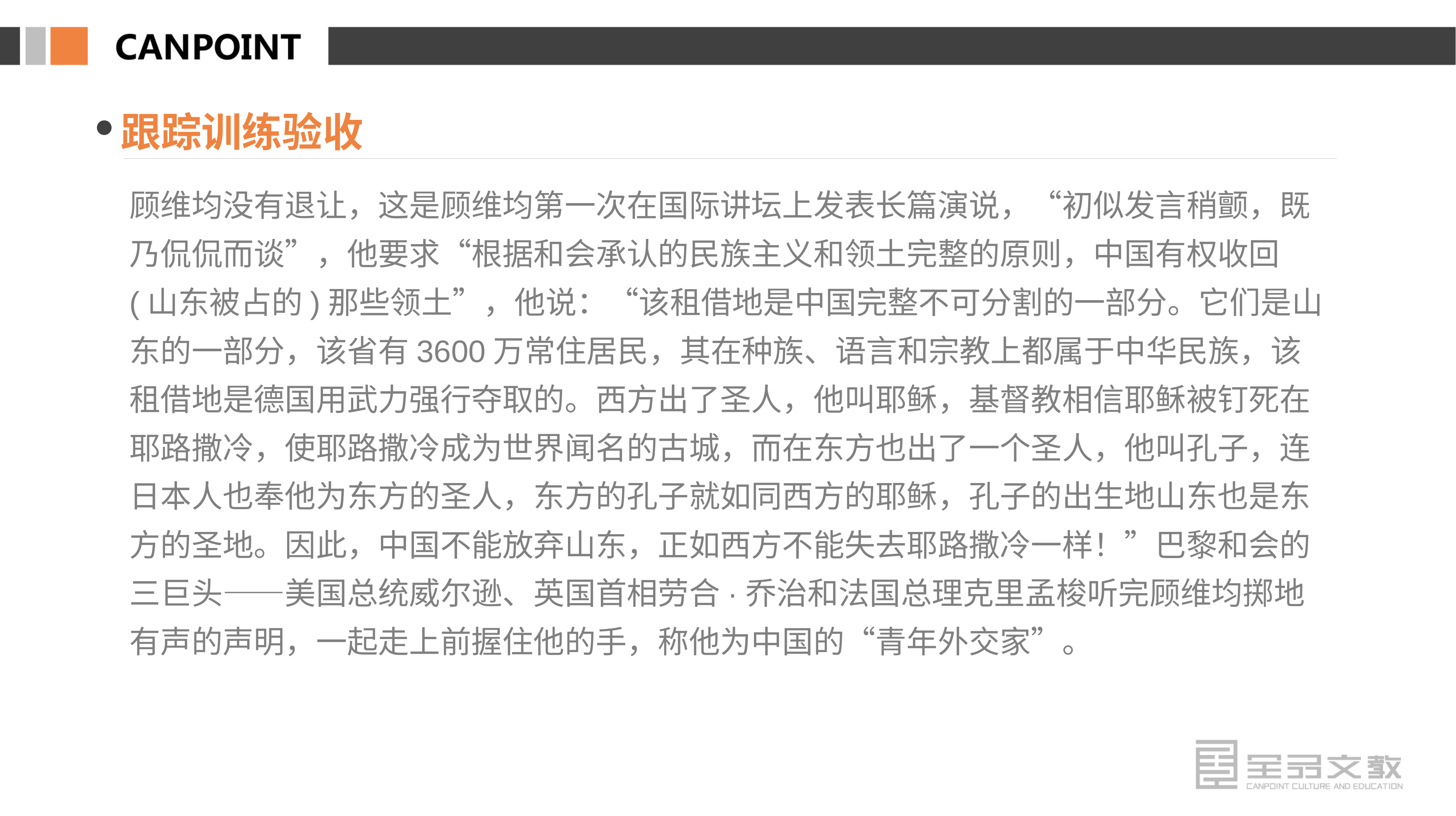

跟踪训练验收

顾维均没有退让，这是顾维均第一次在国际讲坛上发表长篇演说，“初似发言稍颤，既乃侃侃而谈”，他要求“根据和会承认的民族主义和领土完整的原则，中国有权收回(山东被占的)那些领土”，他说：“该租借地是中国完整不可分割的一部分。它们是山东的一部分，该省有3600万常住居民，其在种族、语言和宗教上都属于中华民族，该租借地是德国用武力强行夺取的。西方出了圣人，他叫耶稣，基督教相信耶稣被钉死在耶路撒冷，使耶路撒冷成为世界闻名的古城，而在东方也出了一个圣人，他叫孔子，连日本人也奉他为东方的圣人，东方的孔子就如同西方的耶稣，孔子的出生地山东也是东方的圣地。因此，中国不能放弃山东，正如西方不能失去耶路撒冷一样！”巴黎和会的三巨头——美国总统威尔逊、英国首相劳合·乔治和法国总理克里孟梭听完顾维均掷地有声的声明，一起走上前握住他的手，称他为中国的“青年外交家”。